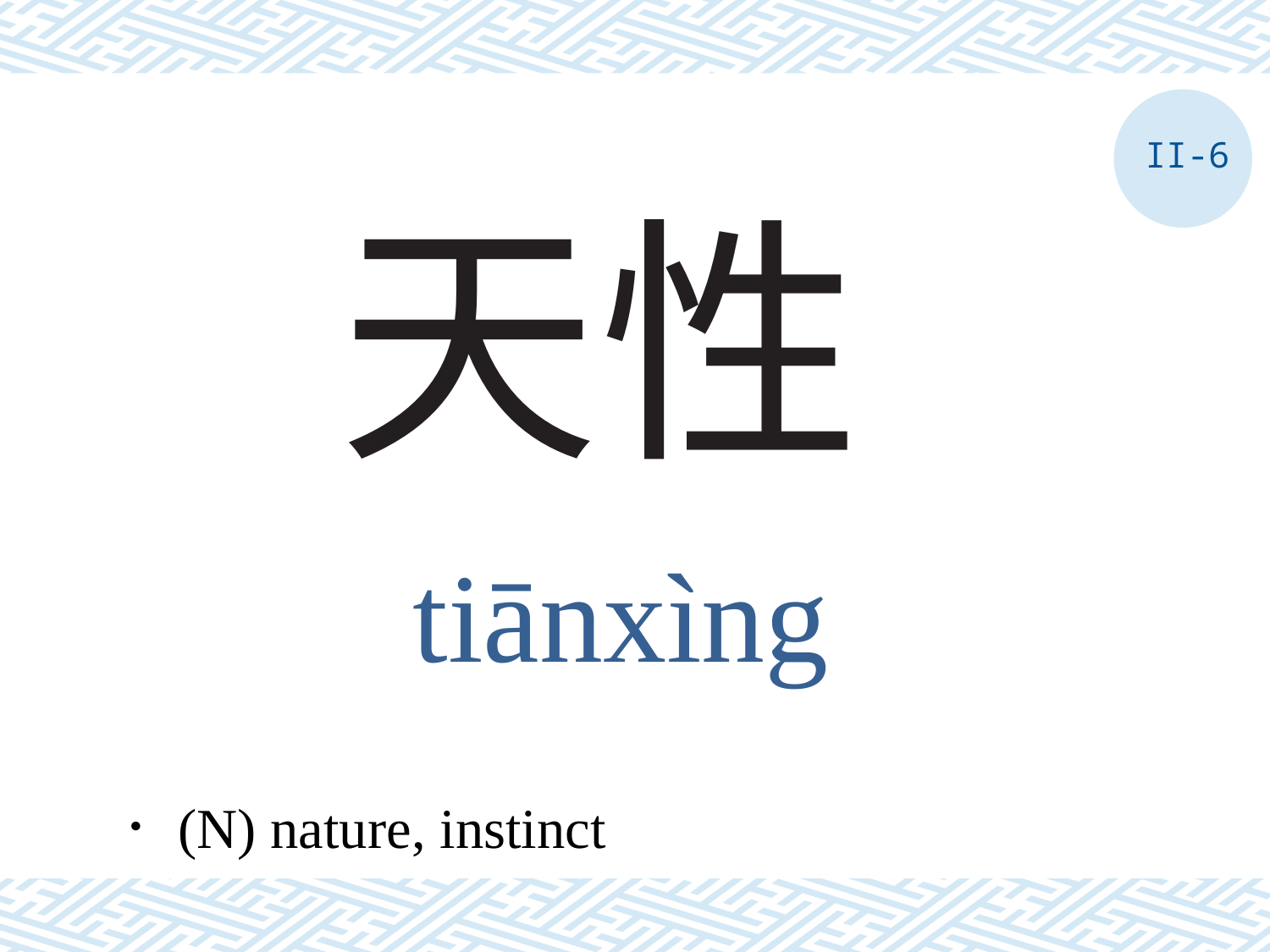

II-6

# 天性
tiānxìng
．(N) nature, instinct